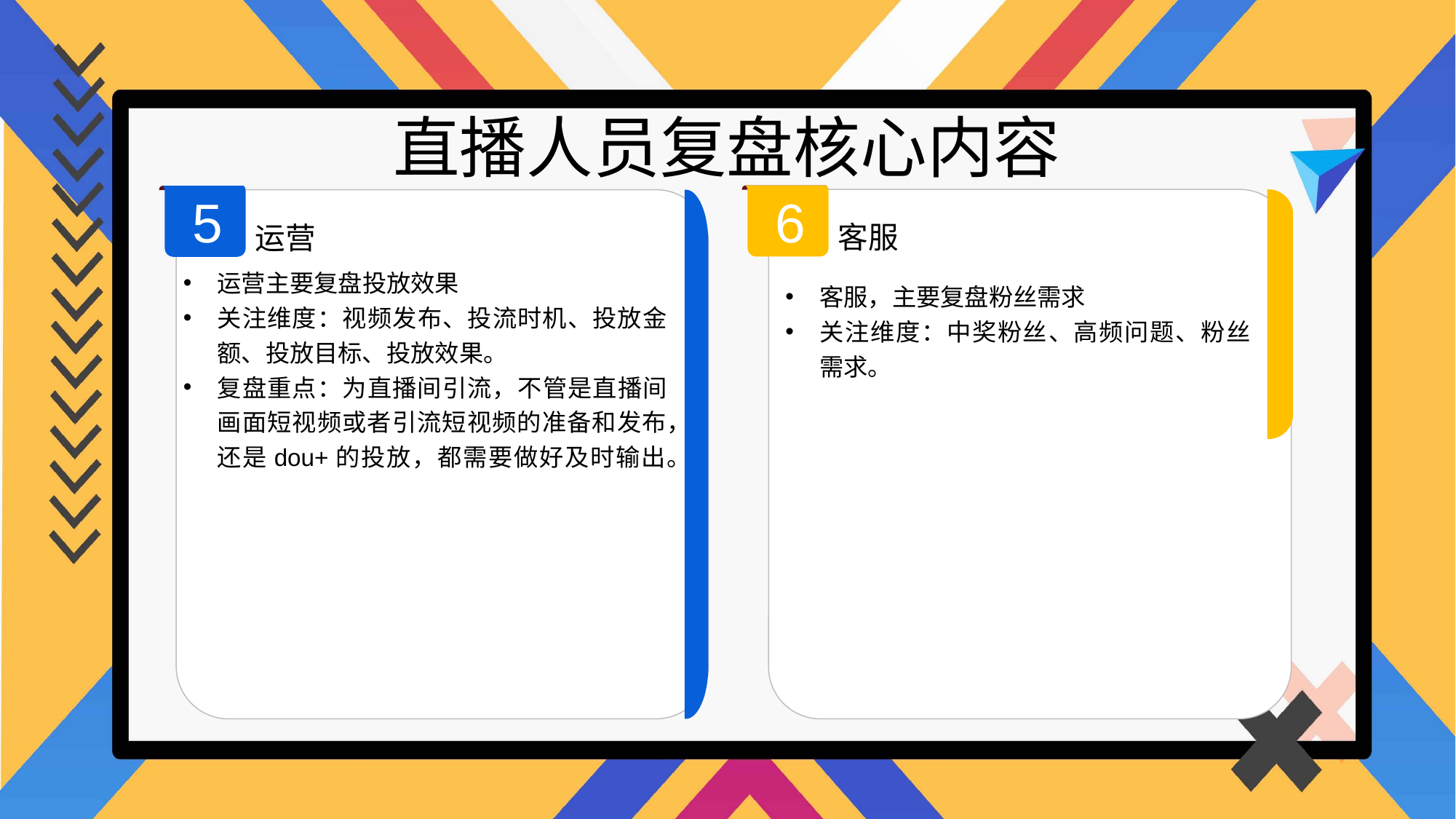

直播人员复盘核心内容
6
5

客服
运营
运营主要复盘投放效果
关注维度：视频发布、投流时机、投放金额、投放目标、投放效果。
复盘重点：为直播间引流，不管是直播间画面短视频或者引流短视频的准备和发布，还是dou+的投放，都需要做好及时输出。
客服，主要复盘粉丝需求
关注维度：中奖粉丝、高频问题、粉丝需求。